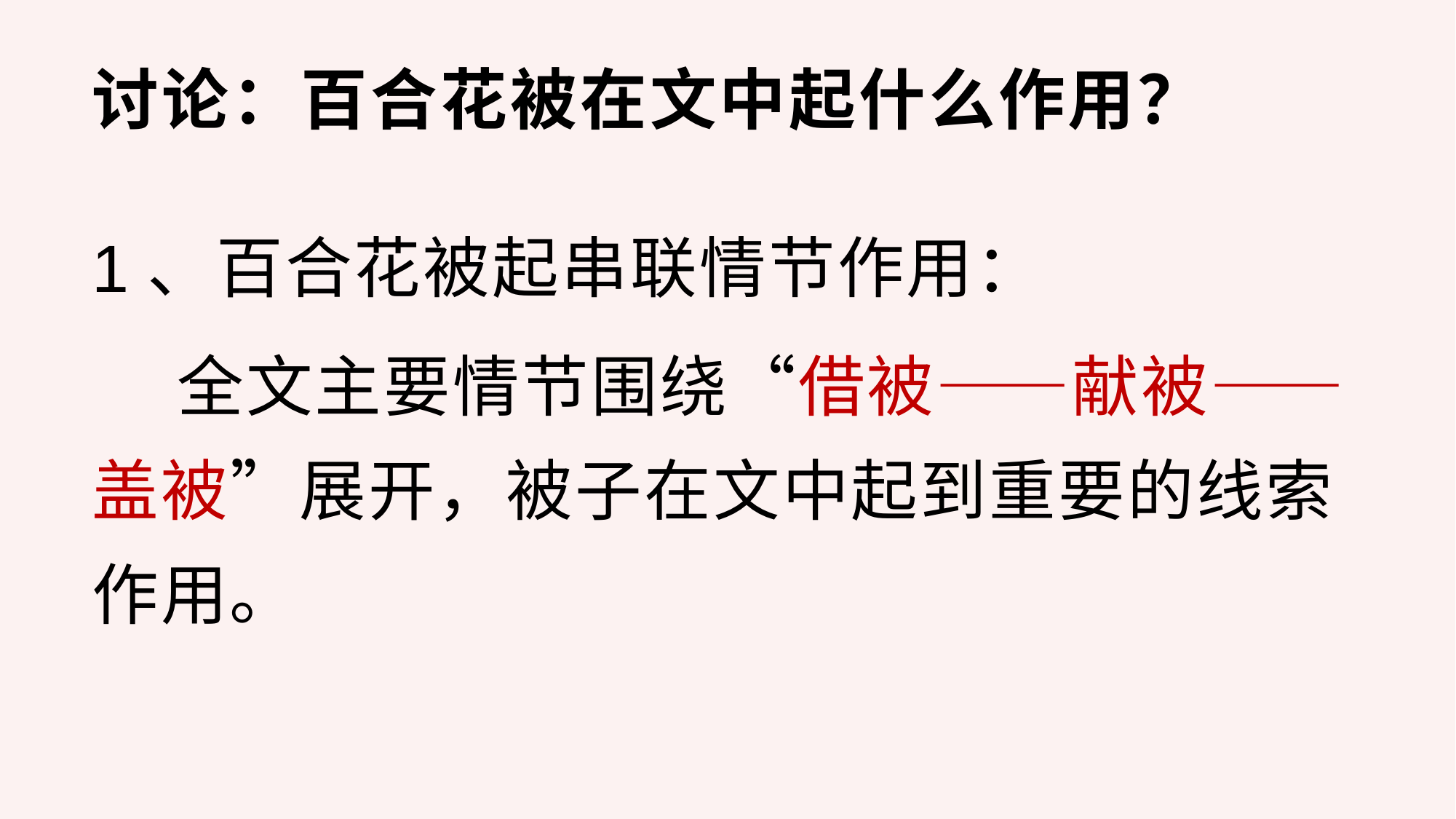

# 讨论：百合花被在文中起什么作用？
1、百合花被起串联情节作用：
    全文主要情节围绕“借被——献被——盖被”展开，被子在文中起到重要的线索作用。